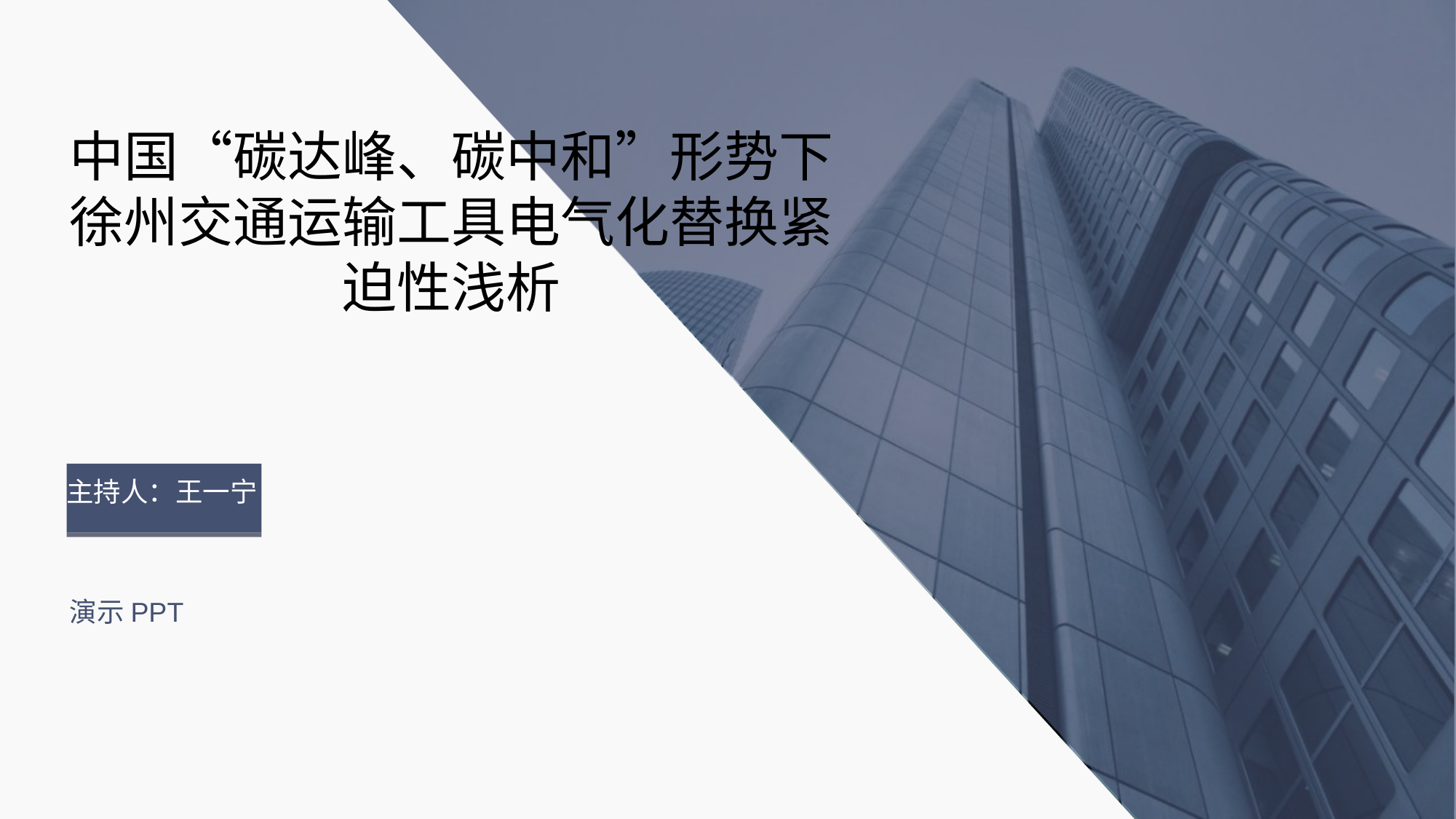

中国“碳达峰、碳中和”形势下徐州交通运输工具电气化替换紧迫性浅析
主持人：王一宁
# 演示PPT